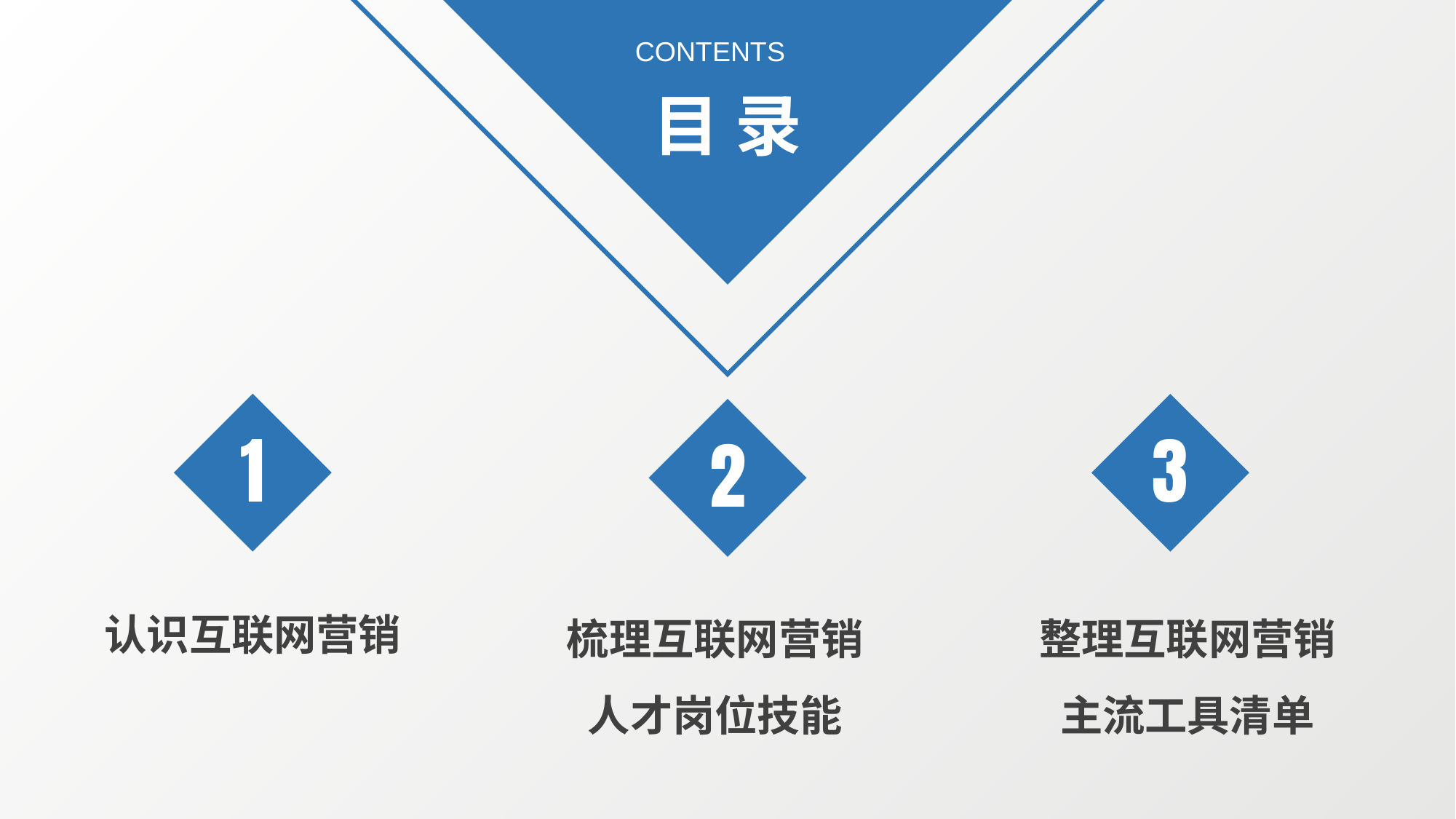

CONTENTS
目 录
1
3
2
梳理互联网营销人才岗位技能
整理互联网营销主流工具清单
认识互联网营销